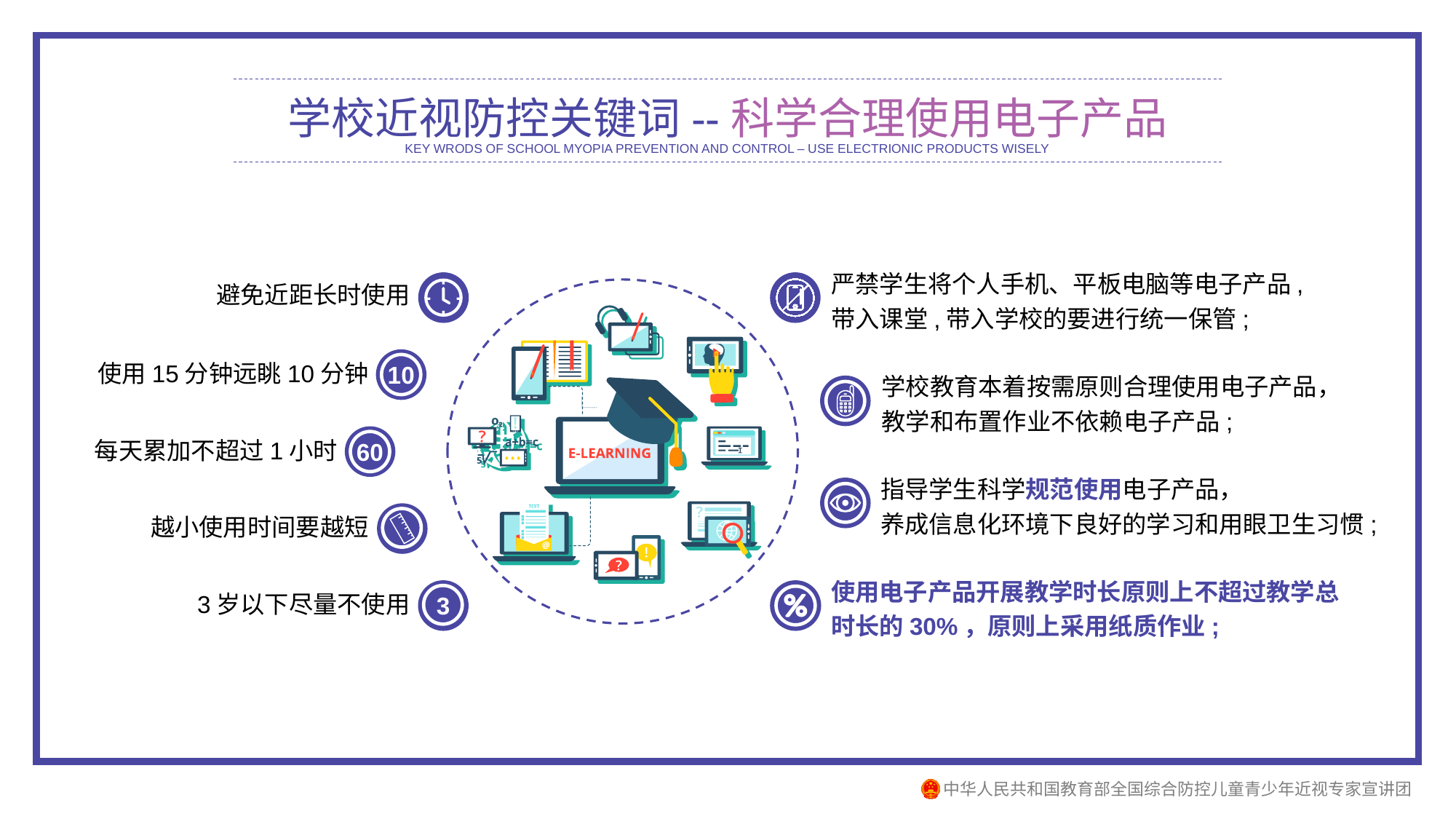

学校近视防控关键词--科学合理使用电子产品
KEY WRODS OF SCHOOL MYOPIA PREVENTION AND CONTROL – USE ELECTRIONIC PRODUCTS WISELY
严禁学生将个人手机、平板电脑等电子产品,
带入课堂,带入学校的要进行统一保管;

避免近距长时使用

10

使用15分钟远眺10分钟
学校教育本着按需原则合理使用电子产品，教学和布置作业不依赖电子产品;

60

每天累加不超过1小时
指导学生科学规范使用电子产品，
养成信息化环境下良好的学习和用眼卫生习惯;

越小使用时间要越短
使用电子产品开展教学时长原则上不超过教学总时长的30%，原则上采用纸质作业;

3

3岁以下尽量不使用